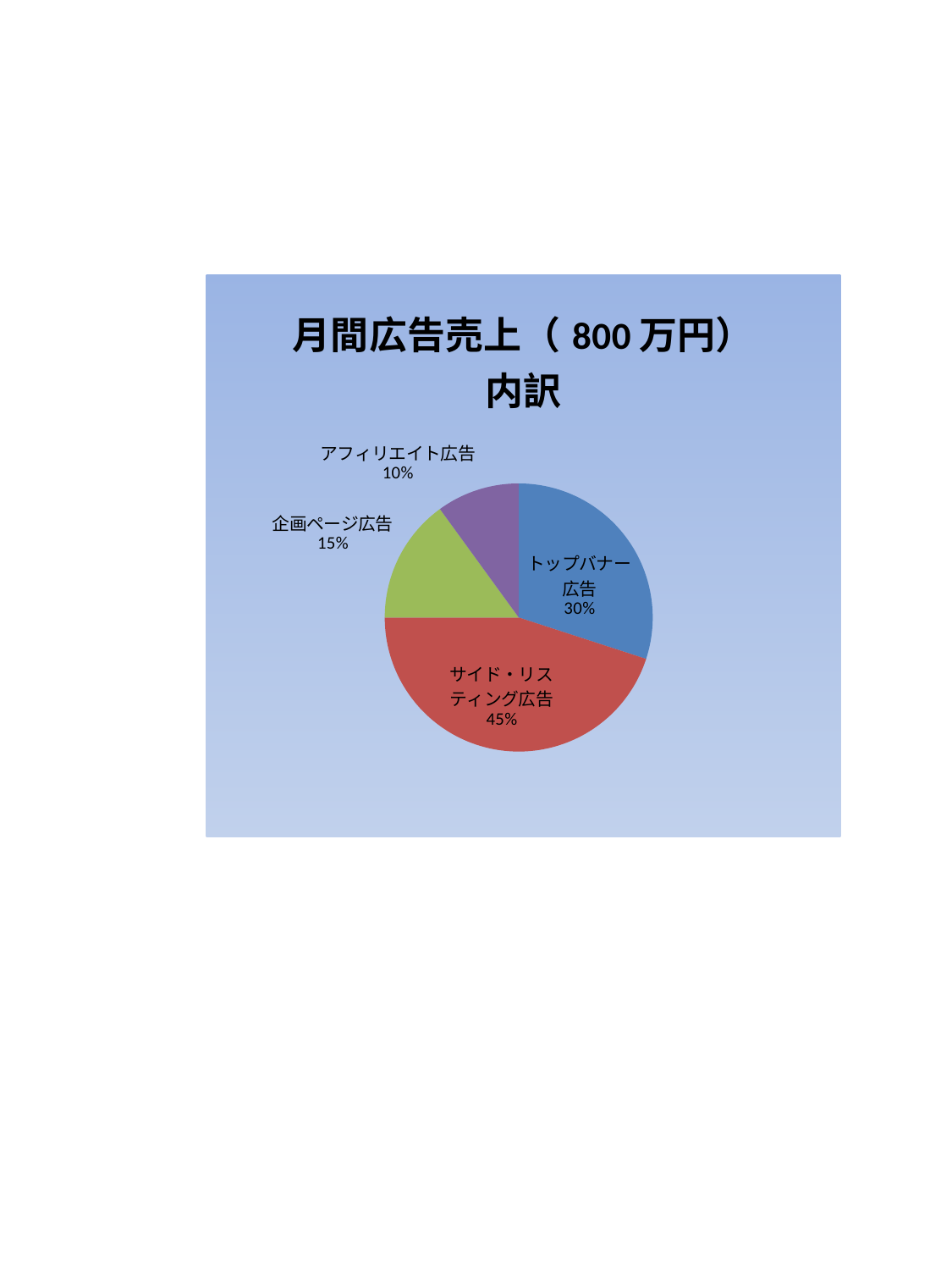

### Chart:

| Category | 月間広告売上（800万円）内訳 |
|---|---|
| トップバナー広告 | 2400000.0 |
| サイド・リスティング広告 | 3600000.0 |
| 企画ページ広告 | 1200000.0 |
| アフィリエイト広告 | 800000.0 |